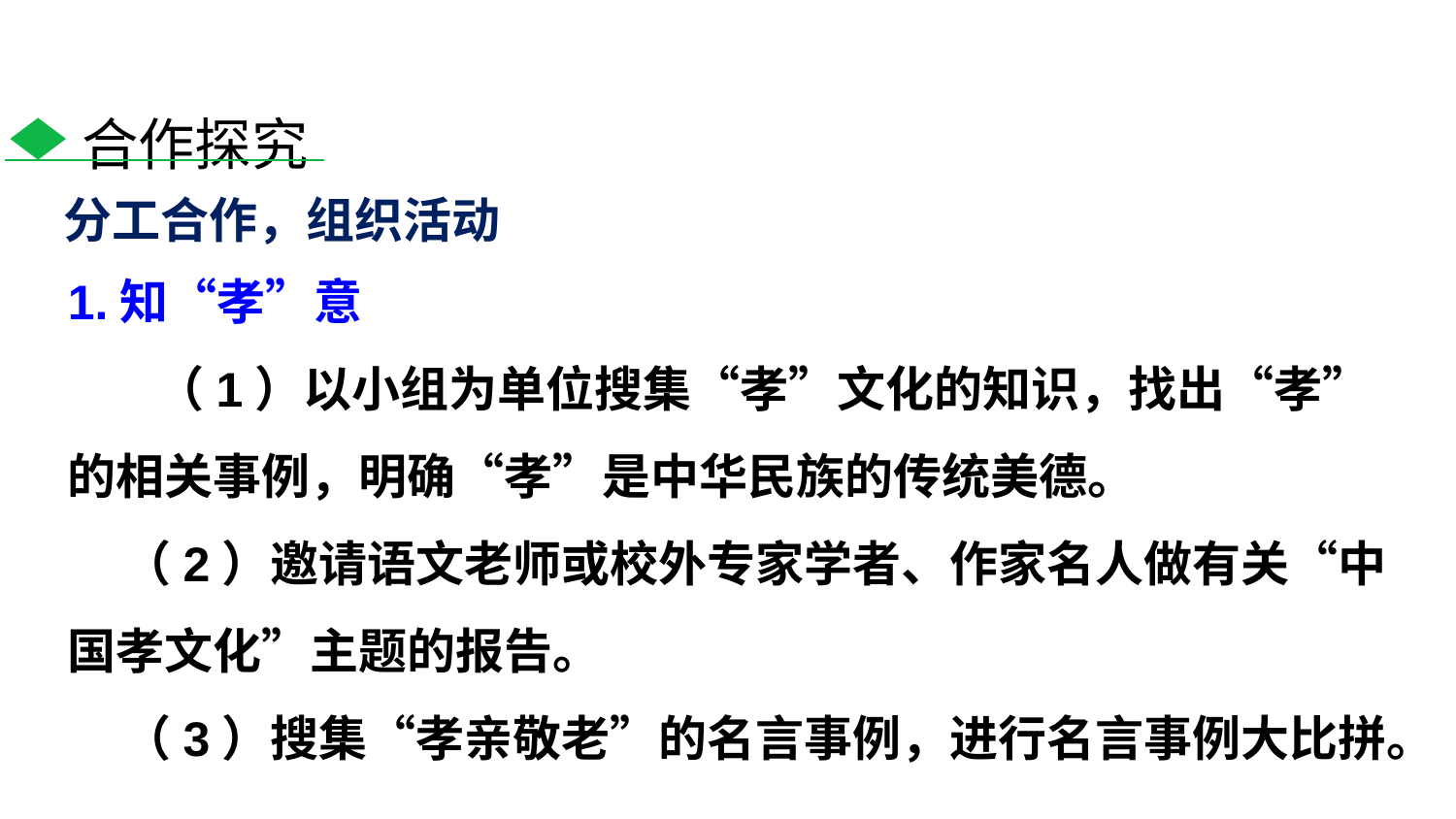

合作探究

分工合作，组织活动

1.知“孝”意
       （1）以小组为单位搜集“孝”文化的知识，找出“孝”的相关事例，明确“孝”是中华民族的传统美德。
    （2）邀请语文老师或校外专家学者、作家名人做有关“中国孝文化”主题的报告。
    （3）搜集“孝亲敬老”的名言事例，进行名言事例大比拼。